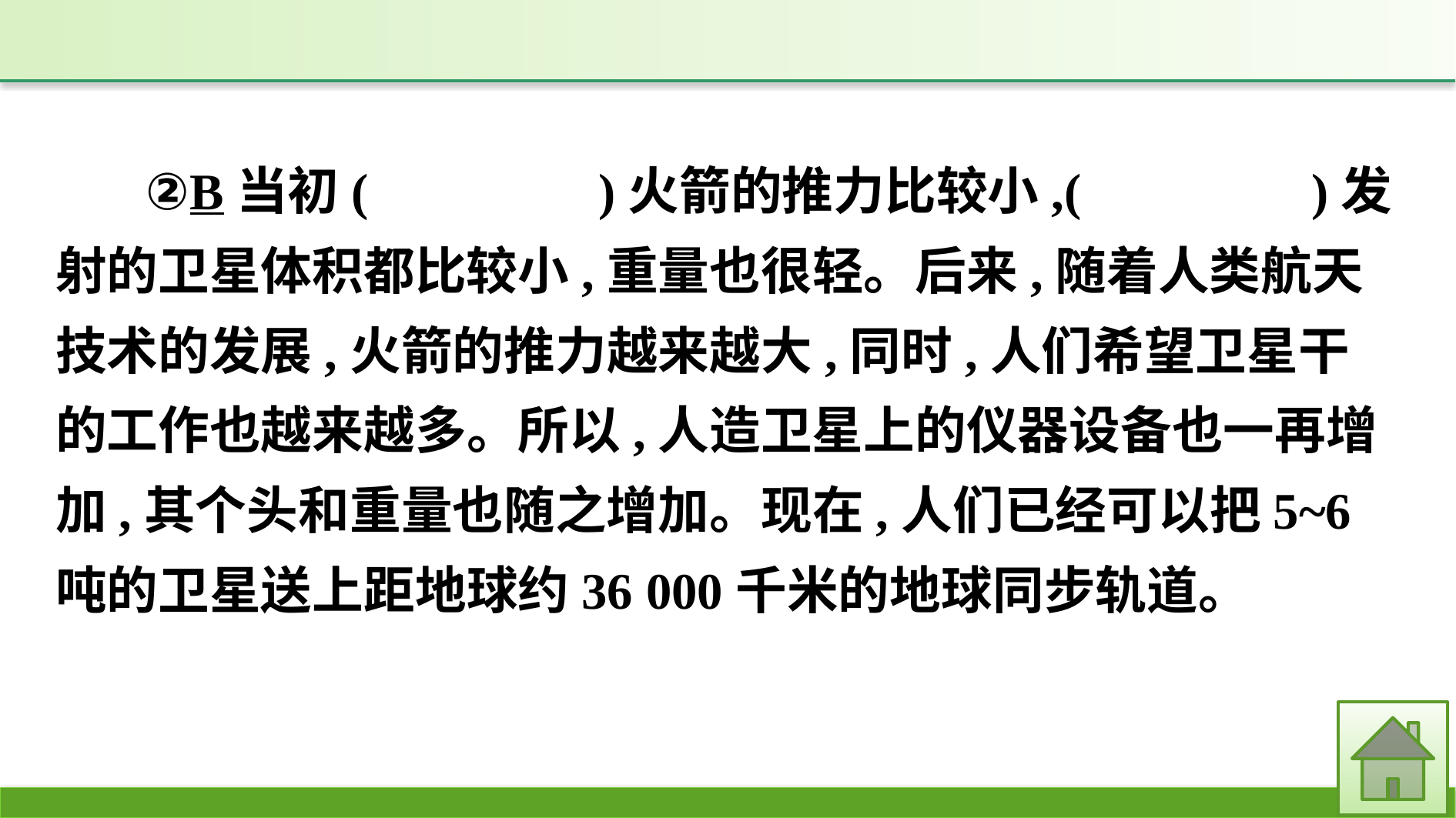

②B当初(　　　　)火箭的推力比较小,(　　　　)发射的卫星体积都比较小,重量也很轻。后来,随着人类航天技术的发展,火箭的推力越来越大,同时,人们希望卫星干的工作也越来越多。所以,人造卫星上的仪器设备也一再增加,其个头和重量也随之增加。现在,人们已经可以把5~6吨的卫星送上距地球约36 000千米的地球同步轨道。